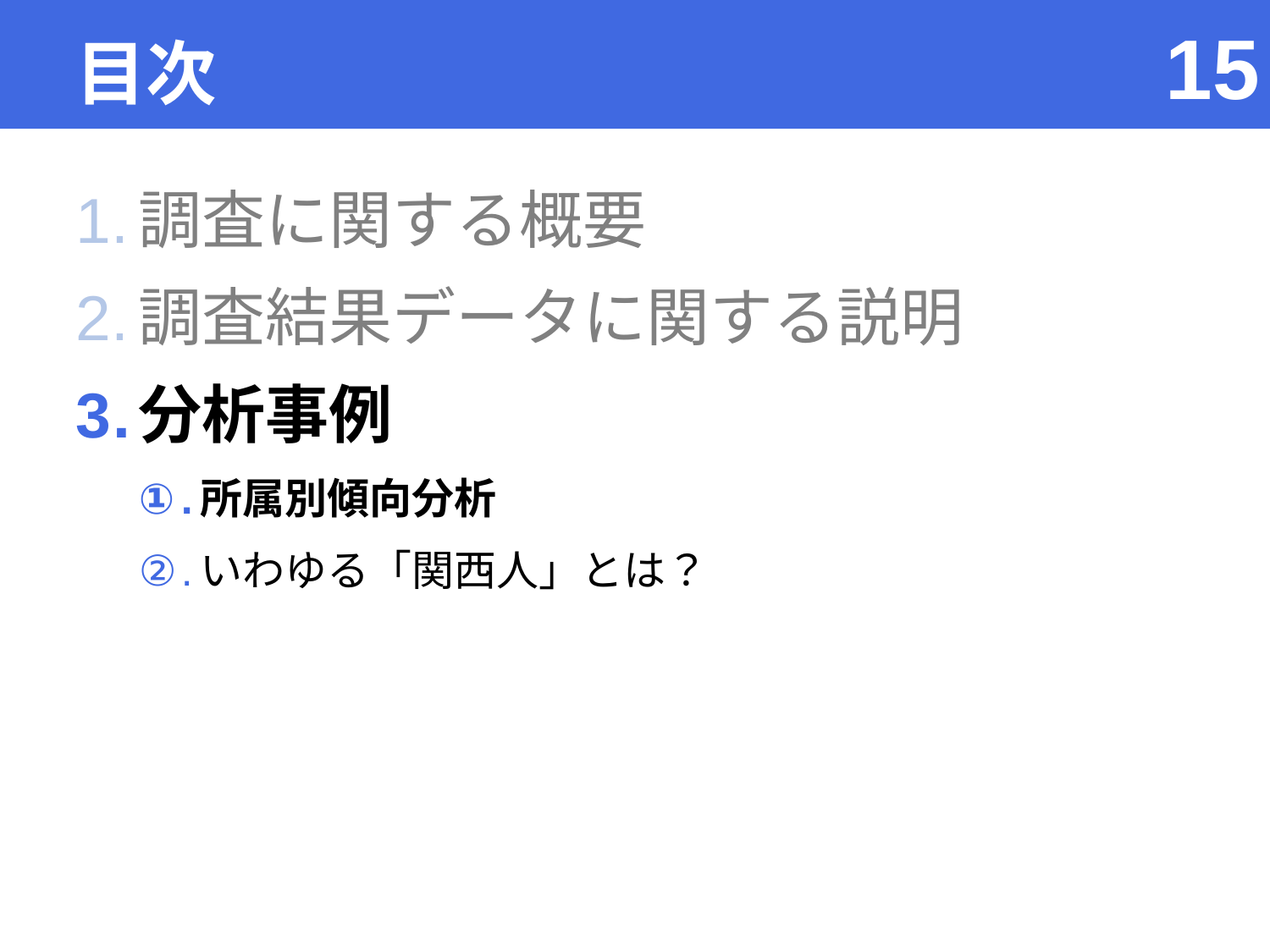

# 目次
調査に関する概要
調査結果データに関する説明
分析事例
所属別傾向分析
いわゆる「関西人」とは？